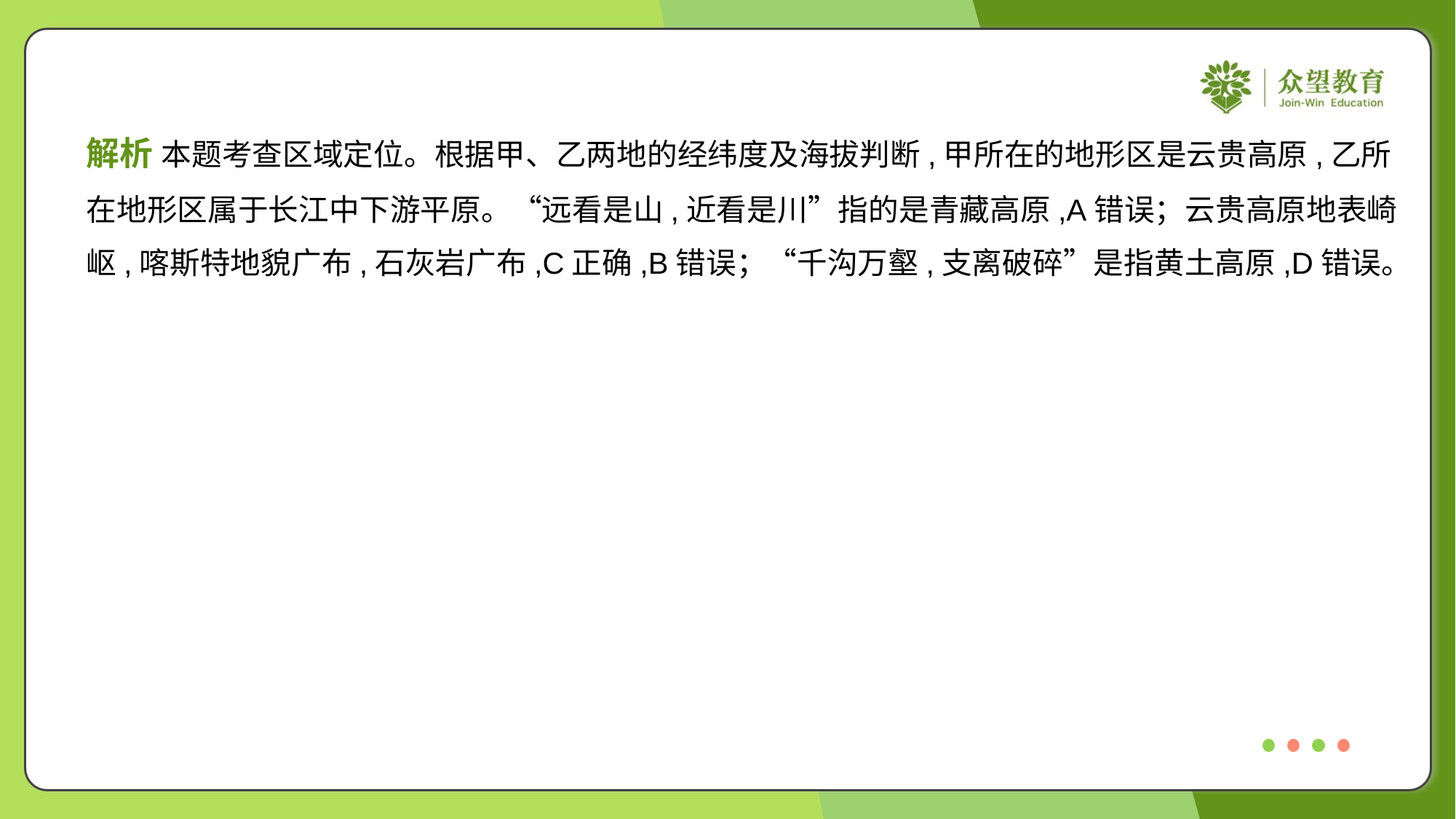

解析 本题考查区域定位。根据甲、乙两地的经纬度及海拔判断,甲所在的地形区是云贵高原,乙所
在地形区属于长江中下游平原。“远看是山,近看是川”指的是青藏高原,A错误；云贵高原地表崎
岖,喀斯特地貌广布,石灰岩广布,C正确,B错误；“千沟万壑,支离破碎”是指黄土高原,D错误。